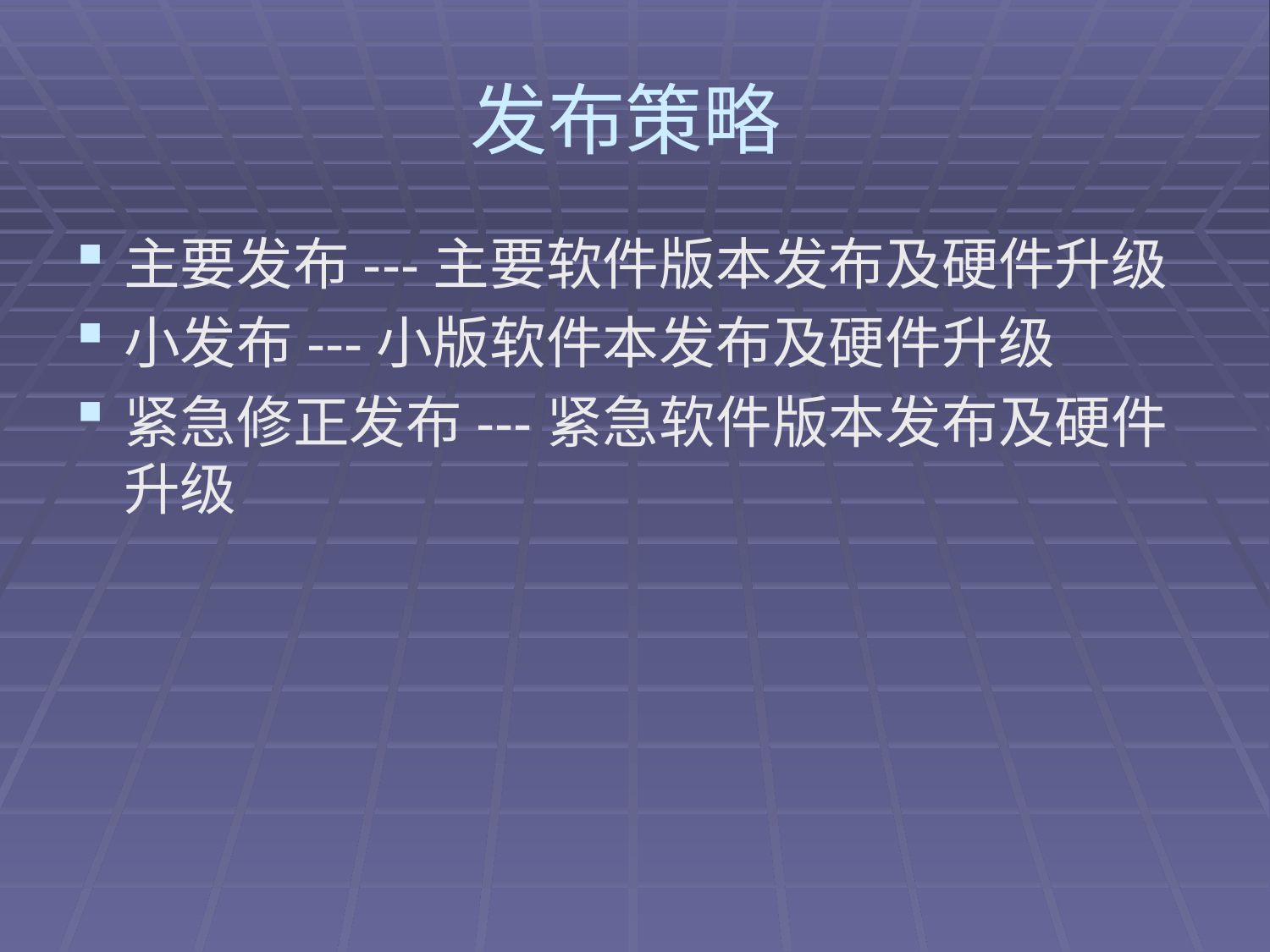

# 发布策略
主要发布---主要软件版本发布及硬件升级
小发布---小版软件本发布及硬件升级
紧急修正发布---紧急软件版本发布及硬件升级